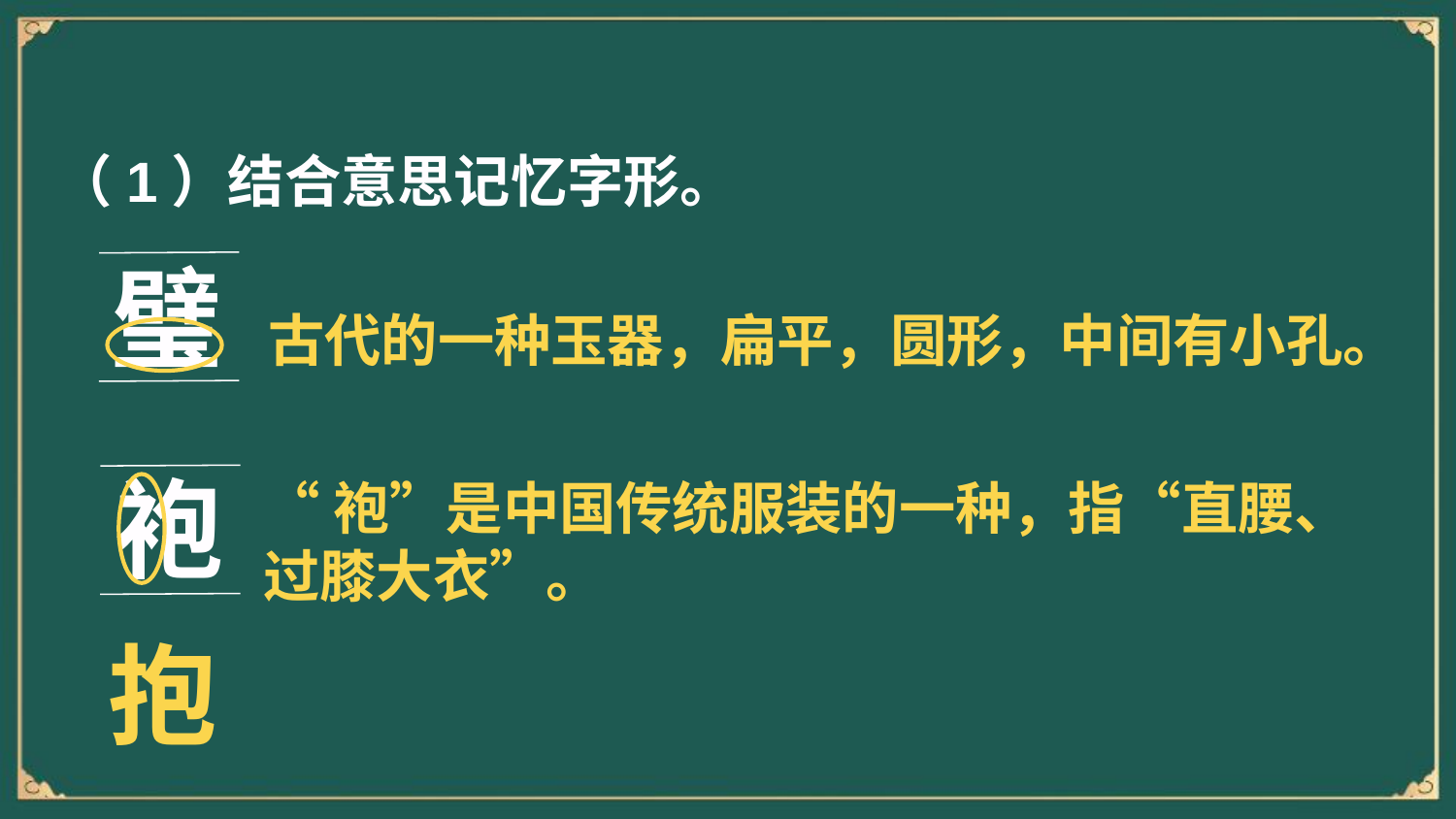

（1）结合意思记忆字形。
璧
古代的一种玉器，扁平，圆形，中间有小孔。

袍
“袍”是中国传统服装的一种，指“直腰、过膝大衣”。

抱